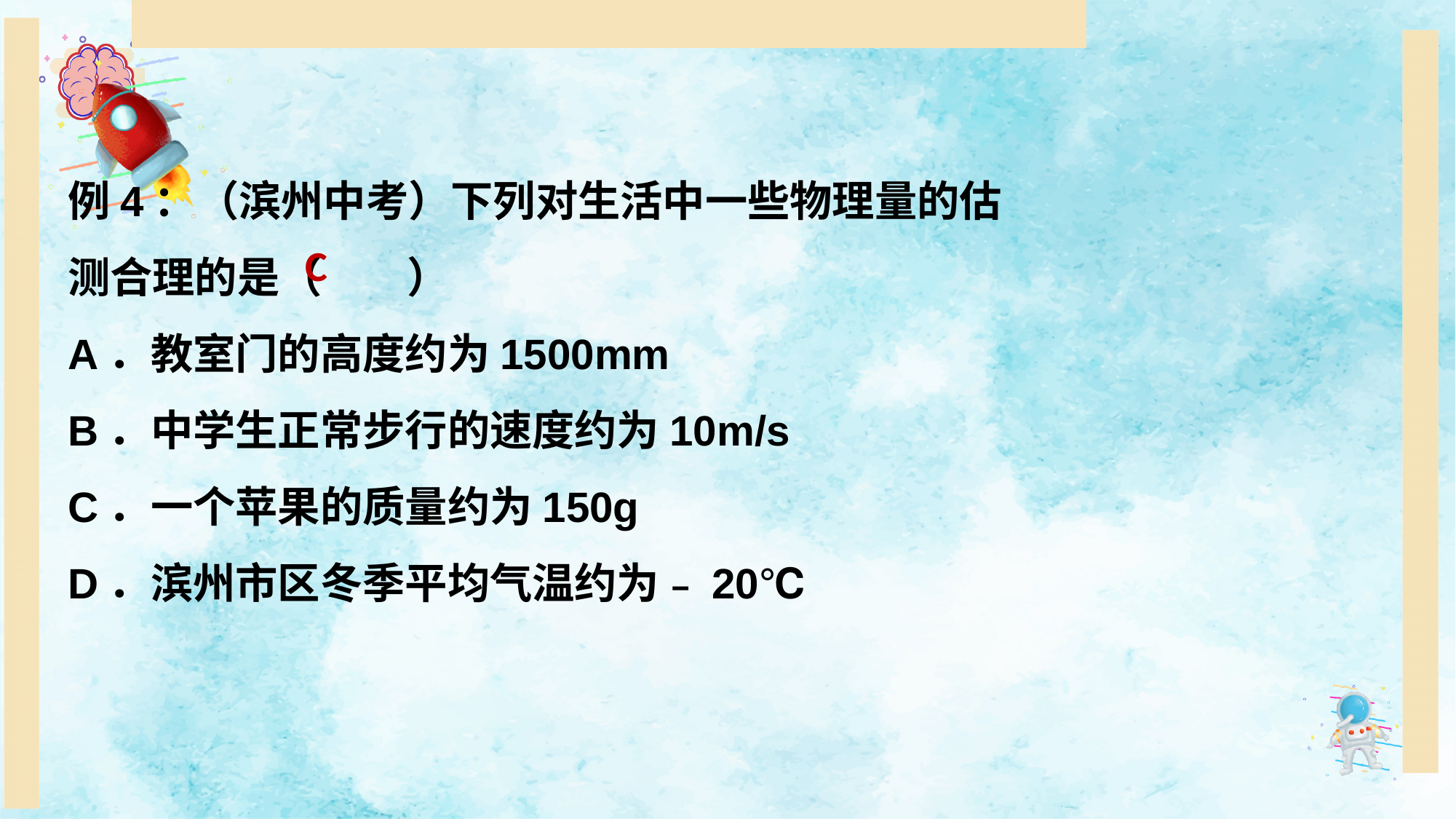

例4：（滨州中考）下列对生活中一些物理量的估测合理的是（　　）
A．教室门的高度约为1500mm
B．中学生正常步行的速度约为10m/s
C．一个苹果的质量约为150g
D．滨州市区冬季平均气温约为﹣20℃
C